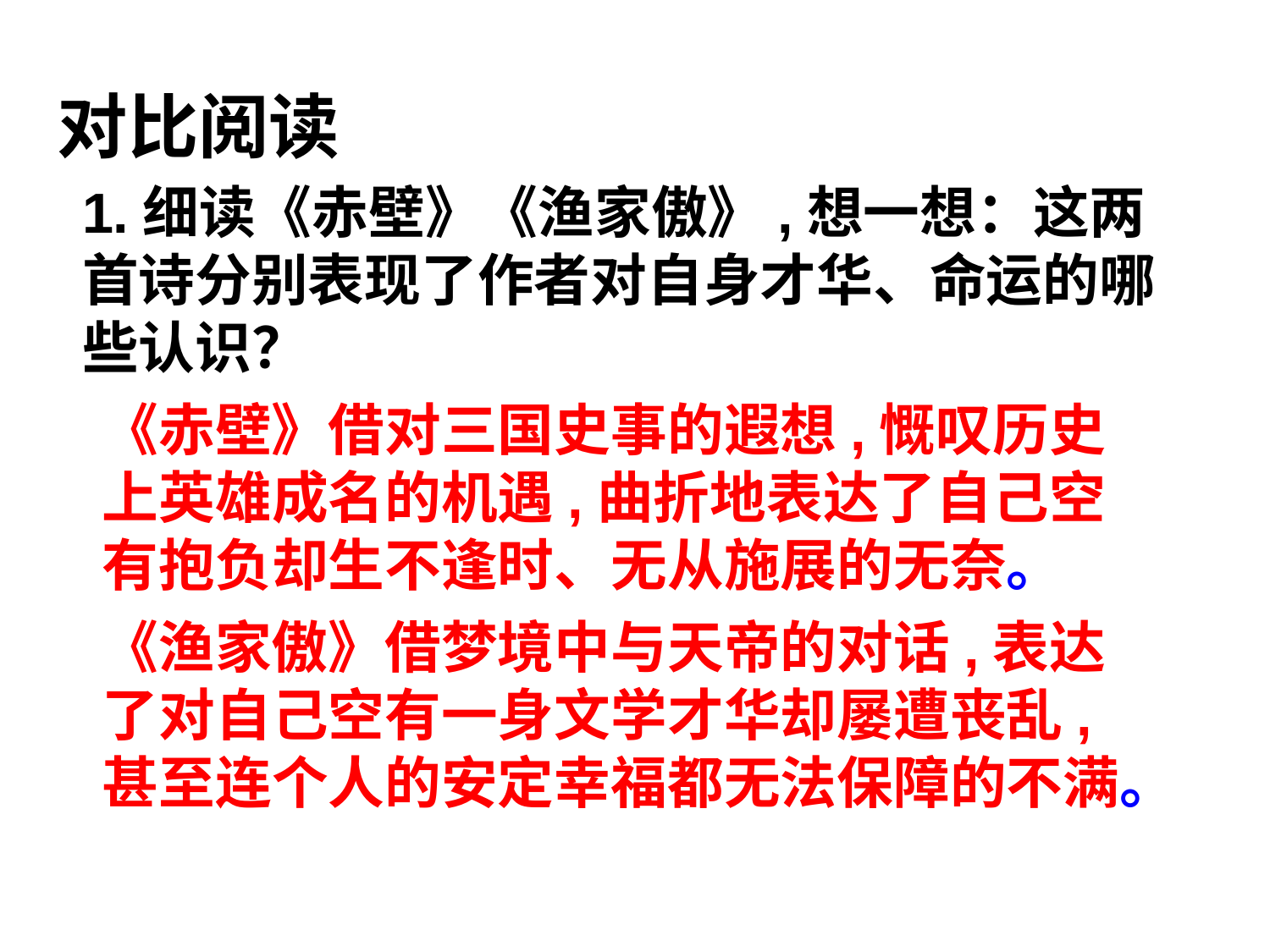

对比阅读
1.细读《赤壁》《渔家傲》,想一想：这两首诗分别表现了作者对自身才华、命运的哪些认识？
《赤壁》借对三国史事的遐想,慨叹历史上英雄成名的机遇,曲折地表达了自己空有抱负却生不逢时、无从施展的无奈。
《渔家傲》借梦境中与天帝的对话,表达了对自己空有一身文学才华却屡遭丧乱,甚至连个人的安定幸福都无法保障的不满。